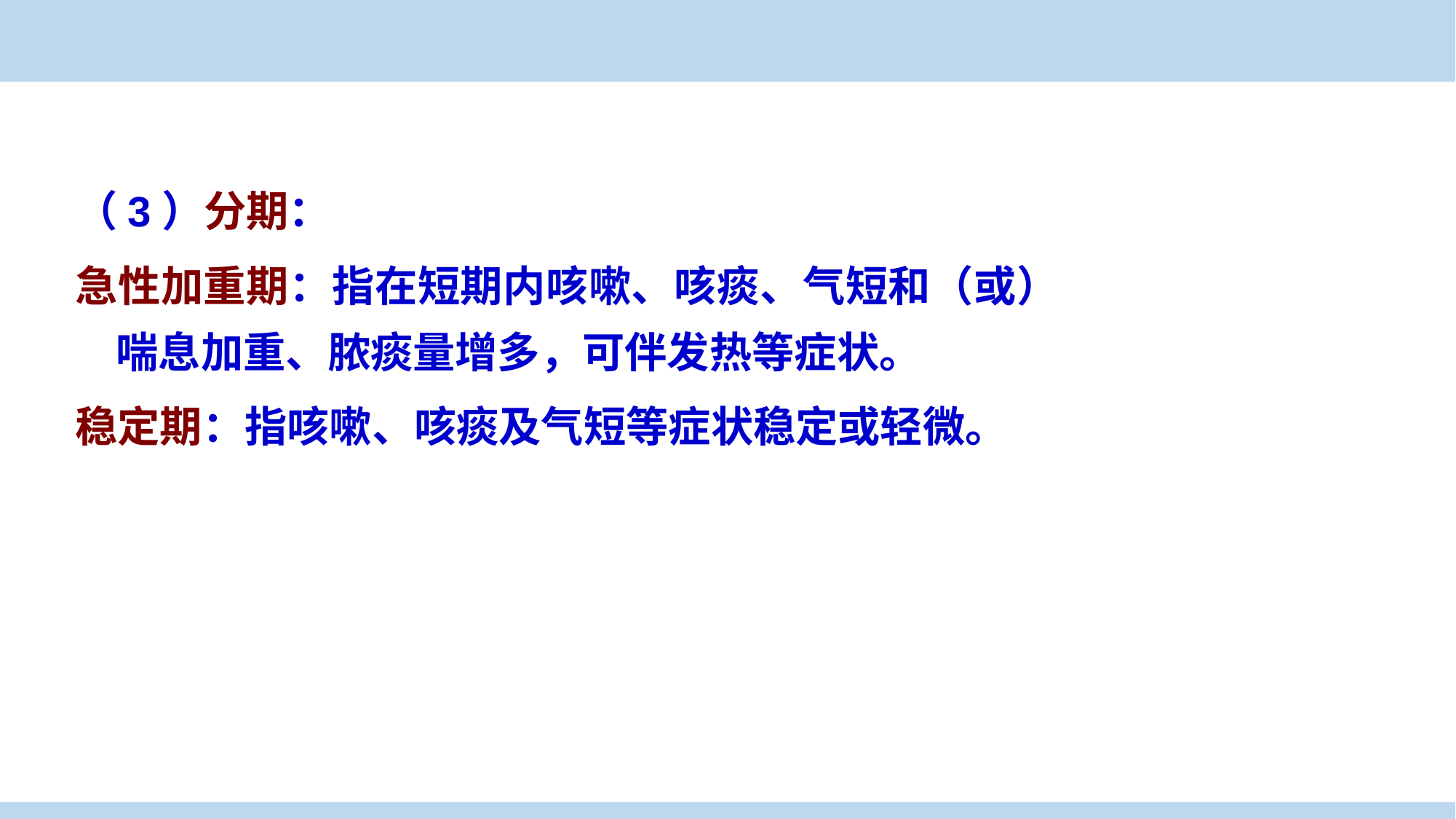

（3）分期：
急性加重期：指在短期内咳嗽、咳痰、气短和（或）喘息加重、脓痰量增多，可伴发热等症状。
稳定期：指咳嗽、咳痰及气短等症状稳定或轻微。